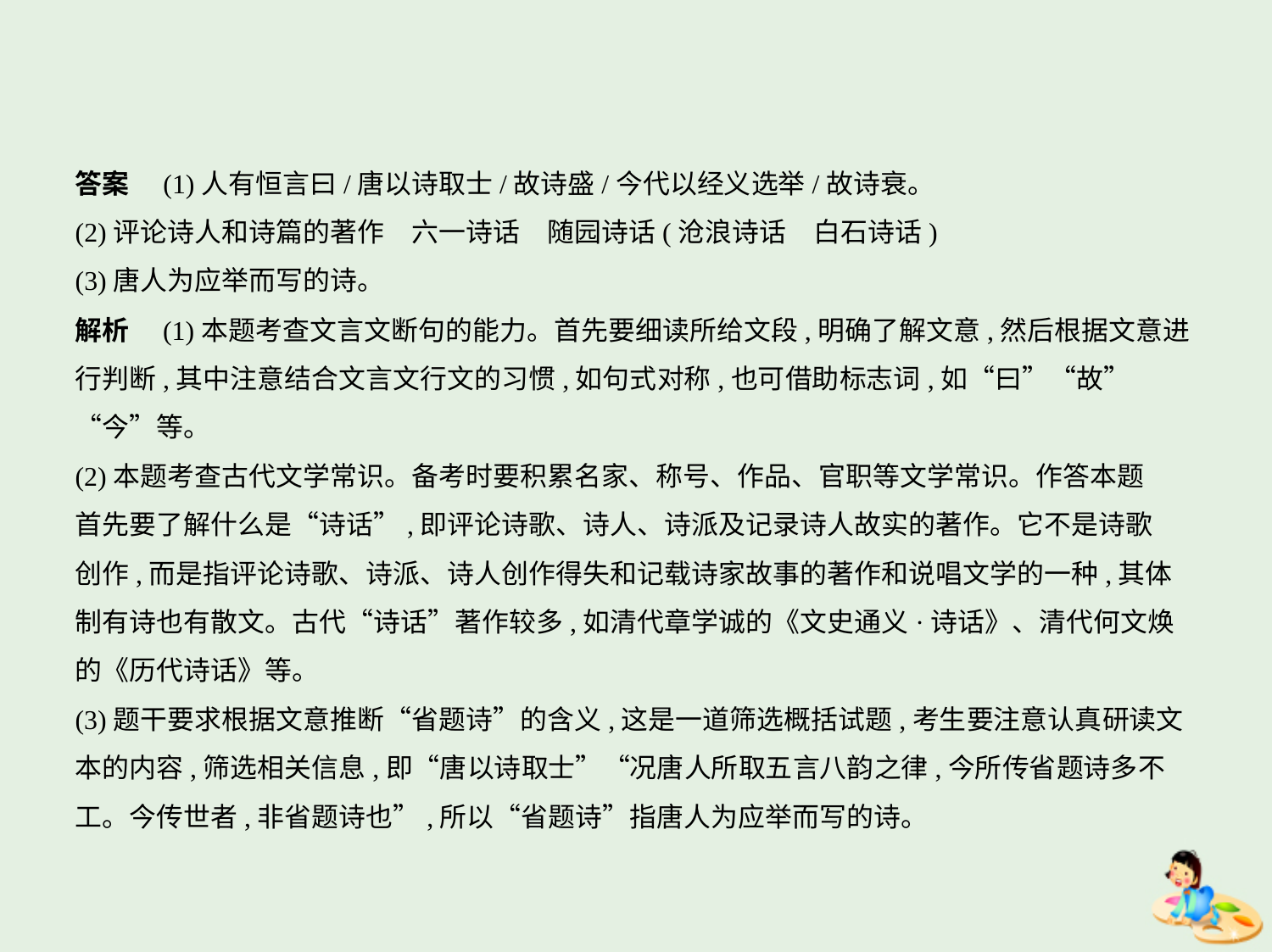

答案　(1)人有恒言曰/唐以诗取士/故诗盛/今代以经义选举/故诗衰。
(2)评论诗人和诗篇的著作　六一诗话　随园诗话(沧浪诗话　白石诗话)
(3)唐人为应举而写的诗。
解析　(1)本题考查文言文断句的能力。首先要细读所给文段,明确了解文意,然后根据文意进
行判断,其中注意结合文言文行文的习惯,如句式对称,也可借助标志词,如“曰”“故”
“今”等。
(2)本题考查古代文学常识。备考时要积累名家、称号、作品、官职等文学常识。作答本题
首先要了解什么是“诗话”,即评论诗歌、诗人、诗派及记录诗人故实的著作。它不是诗歌
创作,而是指评论诗歌、诗派、诗人创作得失和记载诗家故事的著作和说唱文学的一种,其体
制有诗也有散文。古代“诗话”著作较多,如清代章学诚的《文史通义·诗话》、清代何文焕
的《历代诗话》等。
(3)题干要求根据文意推断“省题诗”的含义,这是一道筛选概括试题,考生要注意认真研读文
本的内容,筛选相关信息,即“唐以诗取士”“况唐人所取五言八韵之律,今所传省题诗多不
工。今传世者,非省题诗也”,所以“省题诗”指唐人为应举而写的诗。